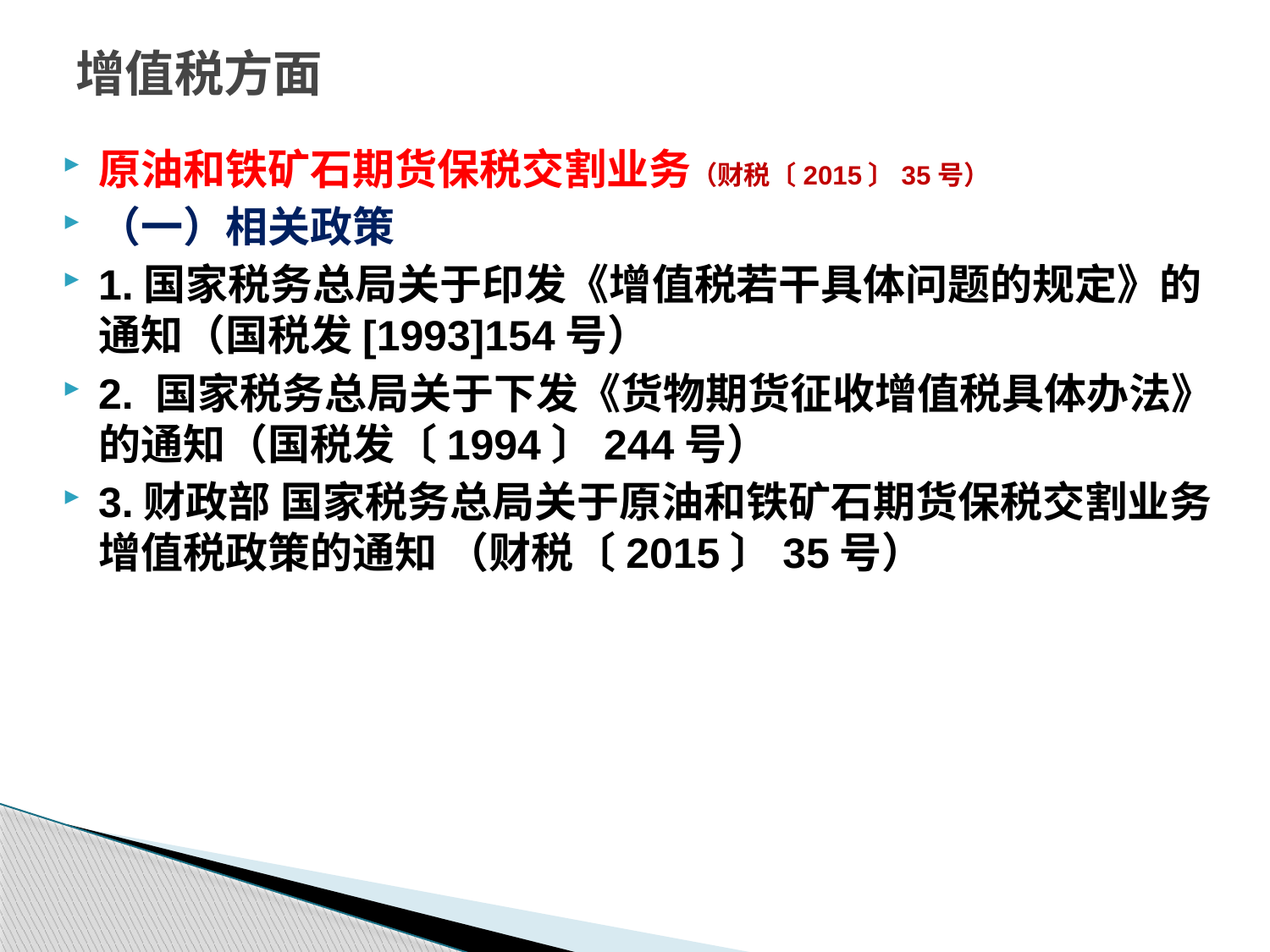

# 增值税方面
原油和铁矿石期货保税交割业务（财税〔2015〕35号）
（一）相关政策
1.国家税务总局关于印发《增值税若干具体问题的规定》的通知（国税发[1993]154号）
2. 国家税务总局关于下发《货物期货征收增值税具体办法》的通知（国税发〔1994〕244号）
3.财政部 国家税务总局关于原油和铁矿石期货保税交割业务增值税政策的通知 （财税〔2015〕35号）